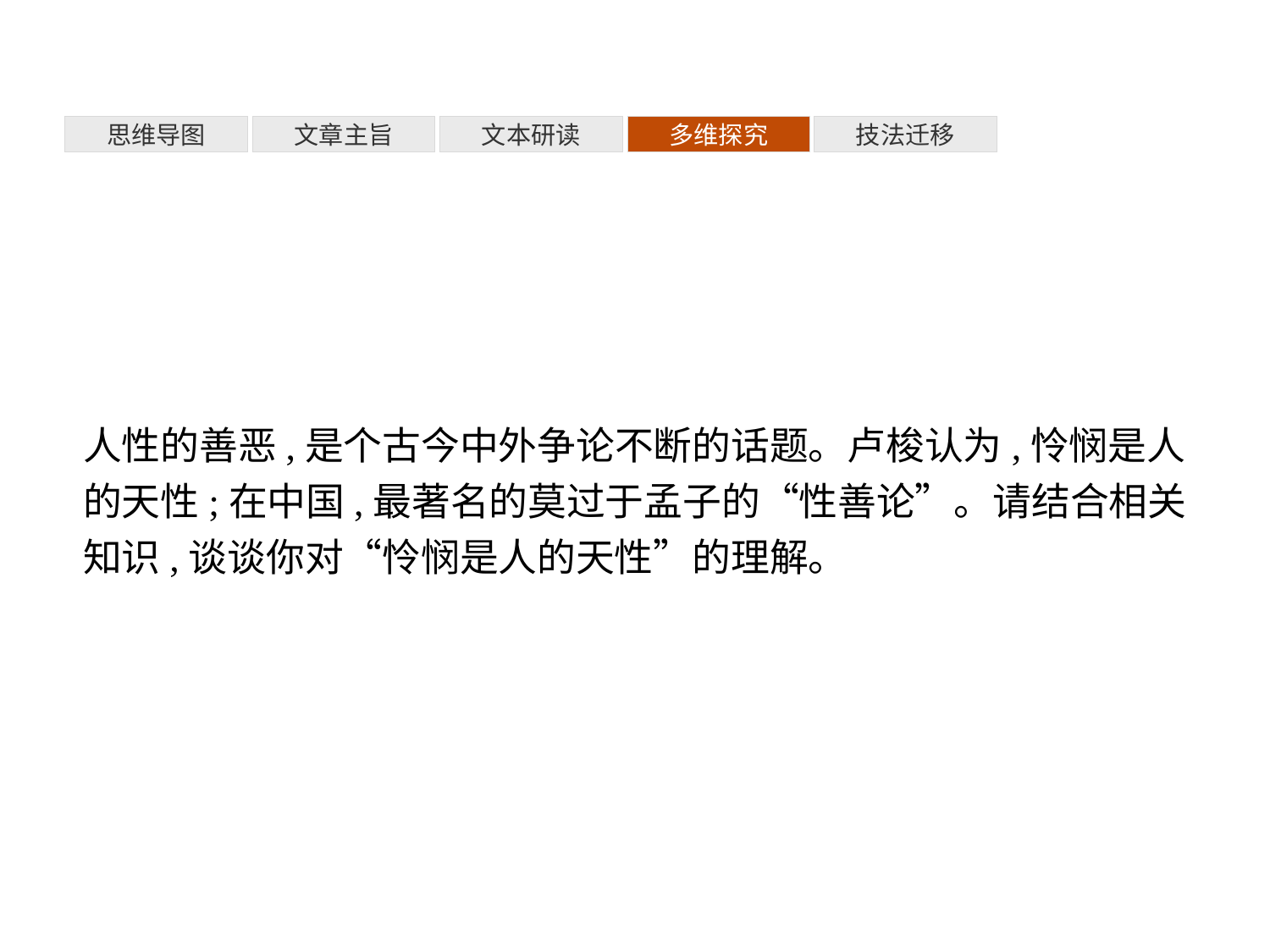

多维探究
思维导图
文章主旨
文本研读
技法迁移
人性的善恶,是个古今中外争论不断的话题。卢梭认为,怜悯是人的天性;在中国,最著名的莫过于孟子的“性善论”。请结合相关知识,谈谈你对“怜悯是人的天性”的理解。